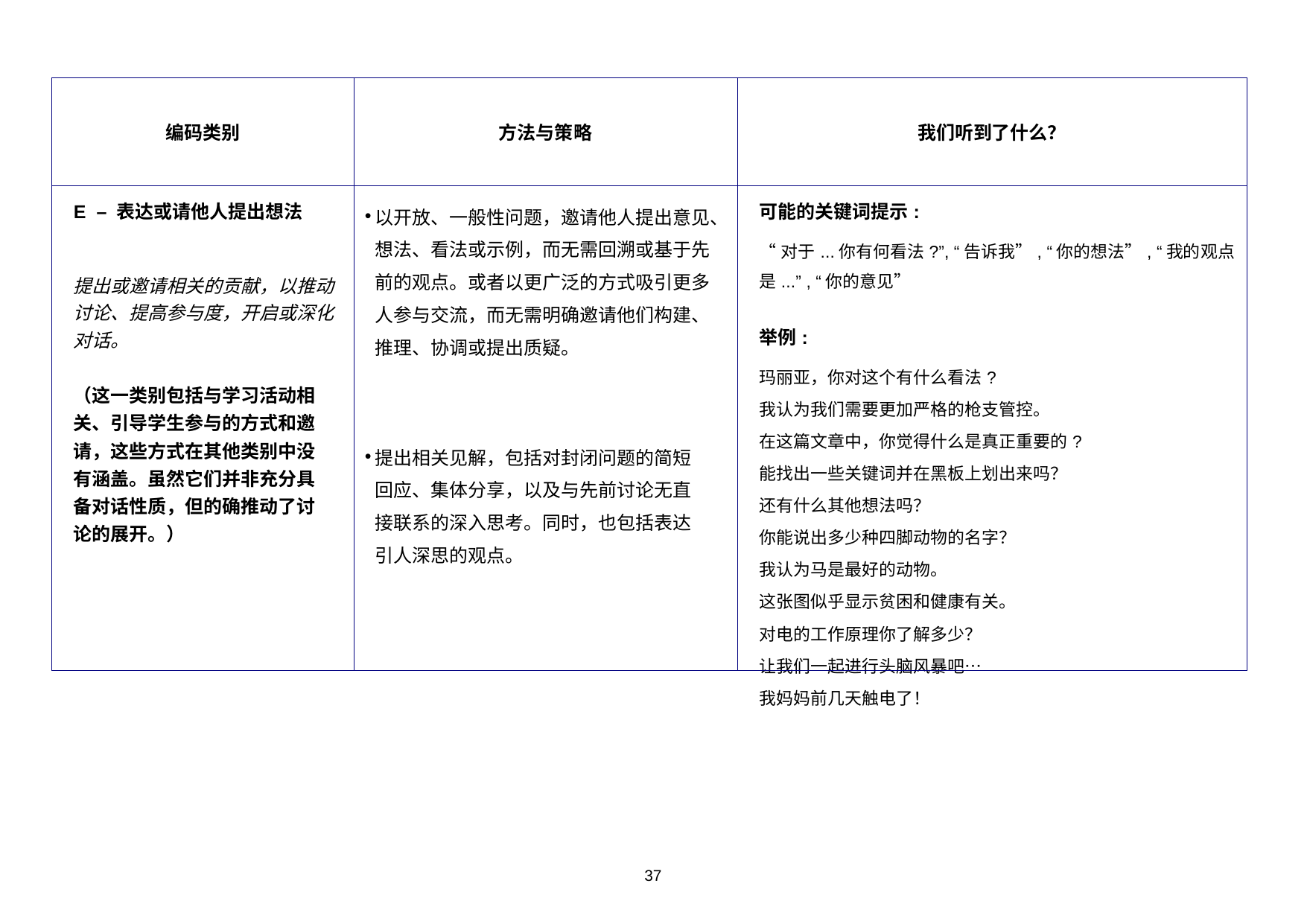

| 编码类别 | 方法与策略 | 我们听到了什么？ |
| --- | --- | --- |
| E – 表达或请他人提出想法 提出或邀请相关的贡献，以推动讨论、提高参与度，开启或深化对话。 （这一类别包括与学习活动相关、引导学生参与的方式和邀请，这些方式在其他类别中没有涵盖。虽然它们并非充分具备对话性质，但的确推动了讨论的展开。） | 以开放、一般性问题，邀请他人提出意见、想法、看法或示例，而无需回溯或基于先前的观点。或者以更广泛的方式吸引更多人参与交流，而无需明确邀请他们构建、推理、协调或提出质疑。 提出相关见解，包括对封闭问题的简短回应、集体分享，以及与先前讨论无直接联系的深入思考。同时，也包括表达引人深思的观点。 | 可能的关键词提示: “对于...你有何看法?”, “告诉我”, “你的想法”, “我的观点是...” , “你的意见” 举例: 玛丽亚，你对这个有什么看法? 我认为我们需要更加严格的枪支管控。 在这篇文章中，你觉得什么是真正重要的? 能找出一些关键词并在黑板上划出来吗？ 还有什么其他想法吗？ 你能说出多少种四脚动物的名字？ 我认为马是最好的动物。 这张图似乎显示贫困和健康有关。 对电的工作原理你了解多少？ 让我们一起进行头脑风暴吧… 我妈妈前几天触电了！ |
37